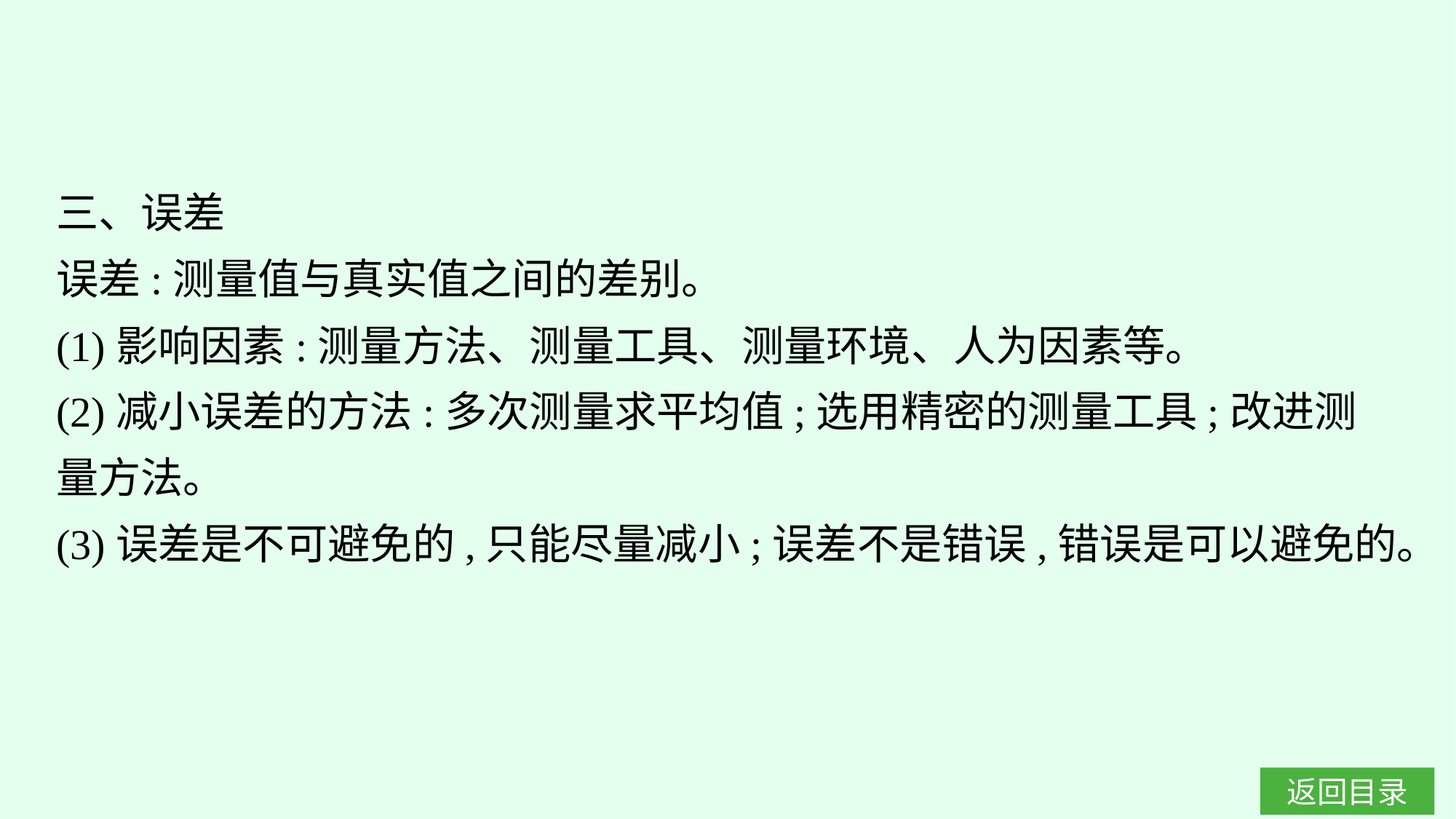

三、误差
误差:测量值与真实值之间的差别。
(1)影响因素:测量方法、测量工具、测量环境、人为因素等。
(2)减小误差的方法:多次测量求平均值;选用精密的测量工具;改进测量方法。
(3)误差是不可避免的,只能尽量减小;误差不是错误,错误是可以避免的。